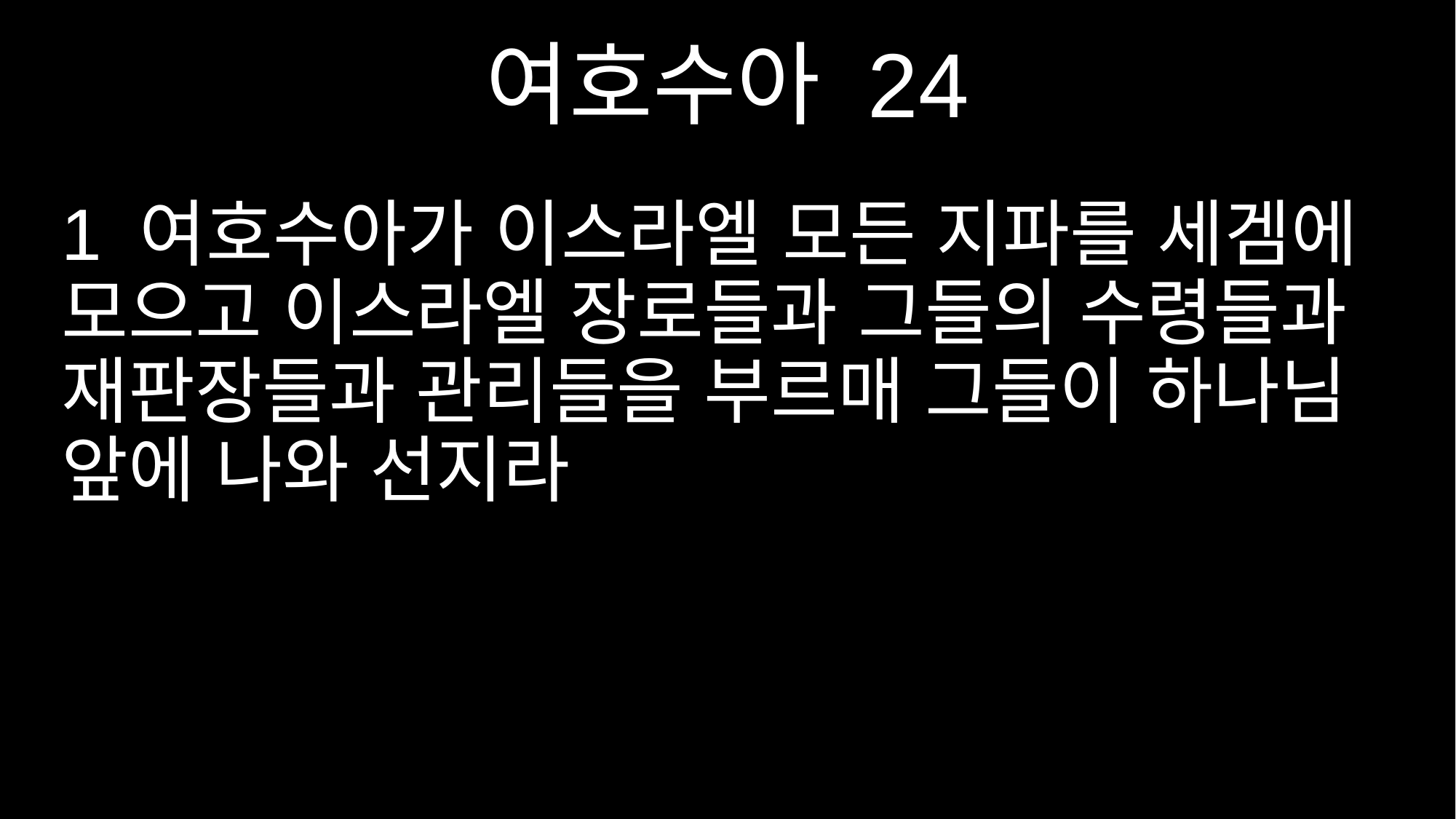

여호수아 24
1 여호수아가 이스라엘 모든 지파를 세겜에 모으고 이스라엘 장로들과 그들의 수령들과 재판장들과 관리들을 부르매 그들이 하나님 앞에 나와 선지라